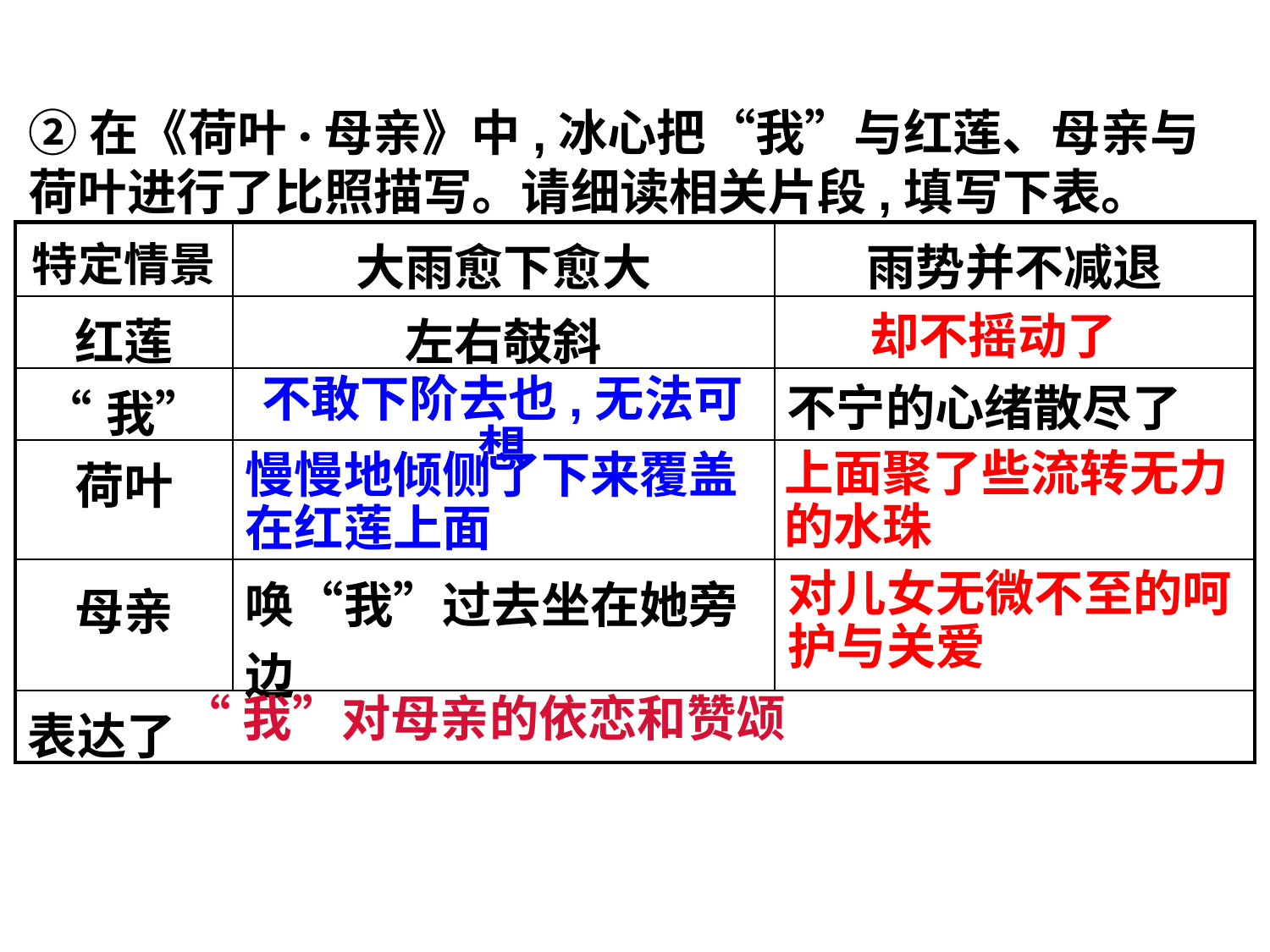

②在《荷叶·母亲》中,冰心把“我”与红莲、母亲与荷叶进行了比照描写。请细读相关片段,填写下表。
| 特定情景 | 大雨愈下愈大 | 雨势并不减退 |
| --- | --- | --- |
| 红莲 | 左右攲斜 |  |
| “我” |  | 不宁的心绪散尽了 |
| 荷叶 |  |  |
| 母亲 | 唤“我”过去坐在她旁边 |  |
| 表达了 |  |  |
却不摇动了
不敢下阶去也,无法可想
上面聚了些流转无力的水珠
慢慢地倾侧了下来覆盖在红莲上面
对儿女无微不至的呵护与关爱
“我”对母亲的依恋和赞颂